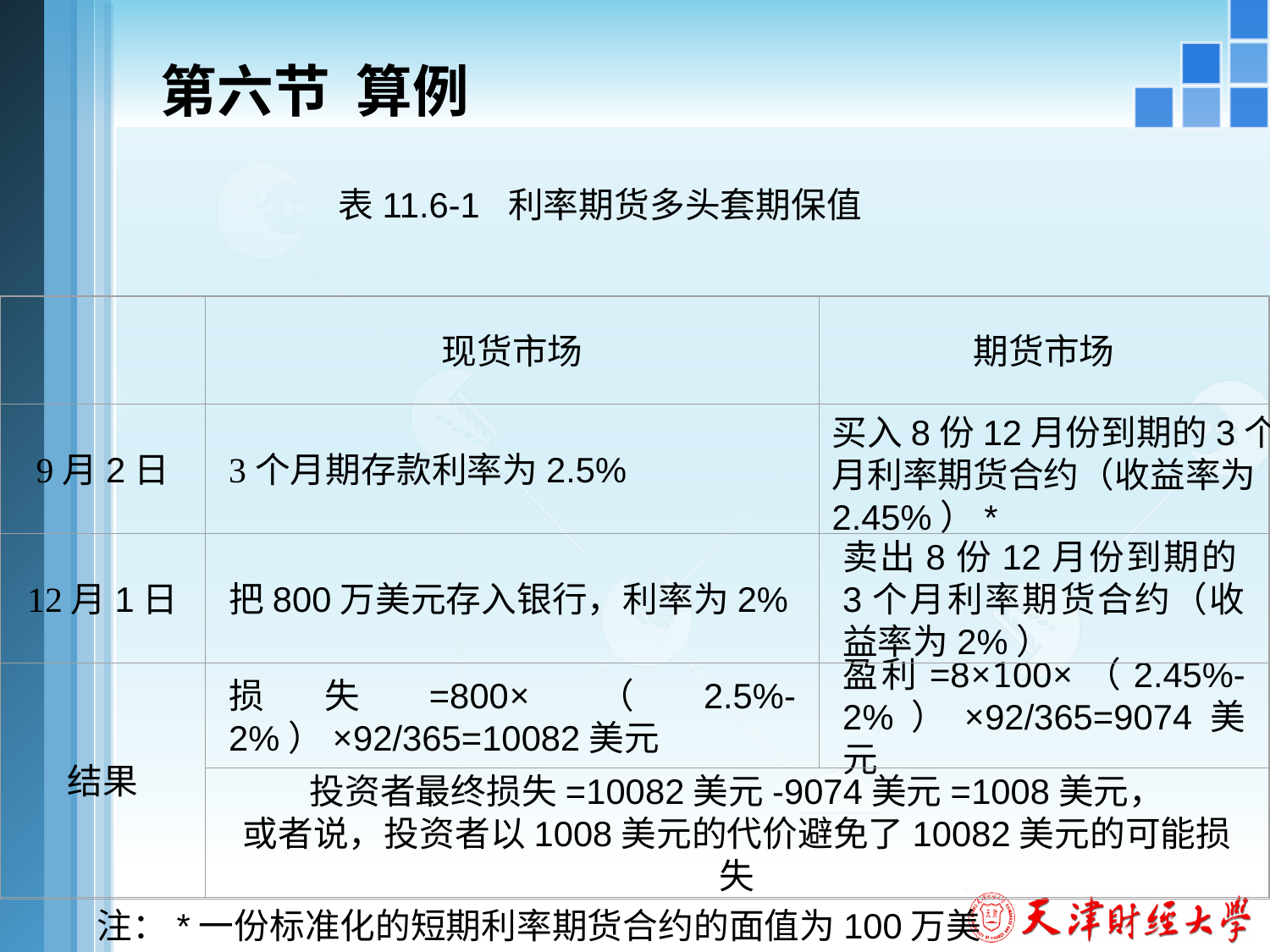

# 第六节  算例
表11.6-1  利率期货多头套期保值

现货市场

期货市场

9月2日

3个月期存款利率为2.5%

12月1日

把800万美元存入银行，利率为2%

卖出8份12月份到期的3个月利率期货合约（收益率为2%）

结果

损失=800×（2.5%-2%）×92/365=10082美元

盈利=8×100×（2.45%-2%）×92/365=9074美元

投资者最终损失=10082美元-9074美元=1008美元，
或者说，投资者以1008美元的代价避免了10082美元的可能损失

买入8份12月份到期的3个月利率期货合约（收益率为2.45%）*
注：*一份标准化的短期利率期货合约的面值为100万美元。